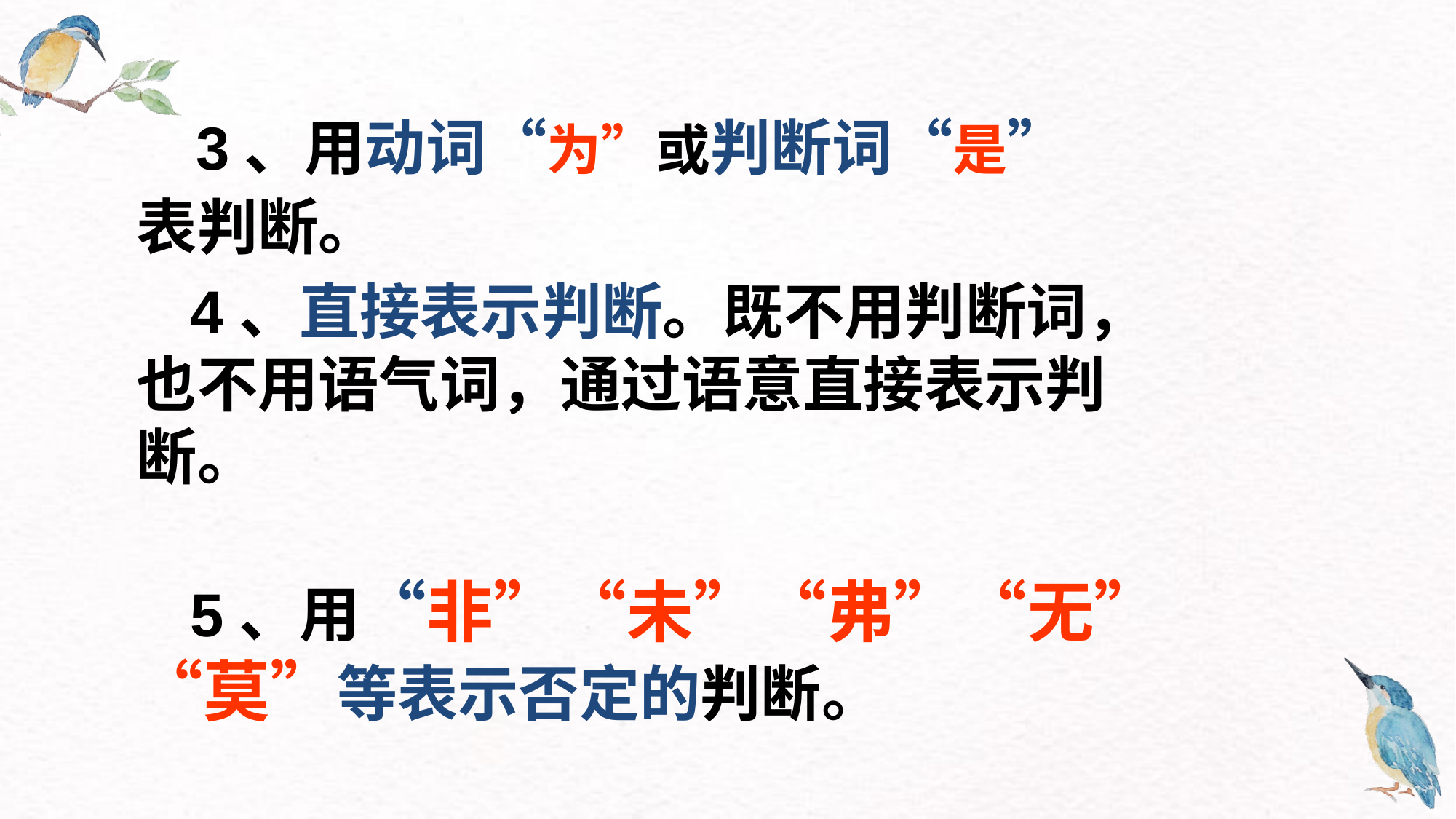

3、用动词“为”或判断词“是”表判断。
    4、直接表示判断。既不用判断词，也不用语气词，通过语意直接表示判断。
    5、用“非”“未”“弗”“无”“莫”等表示否定的判断。